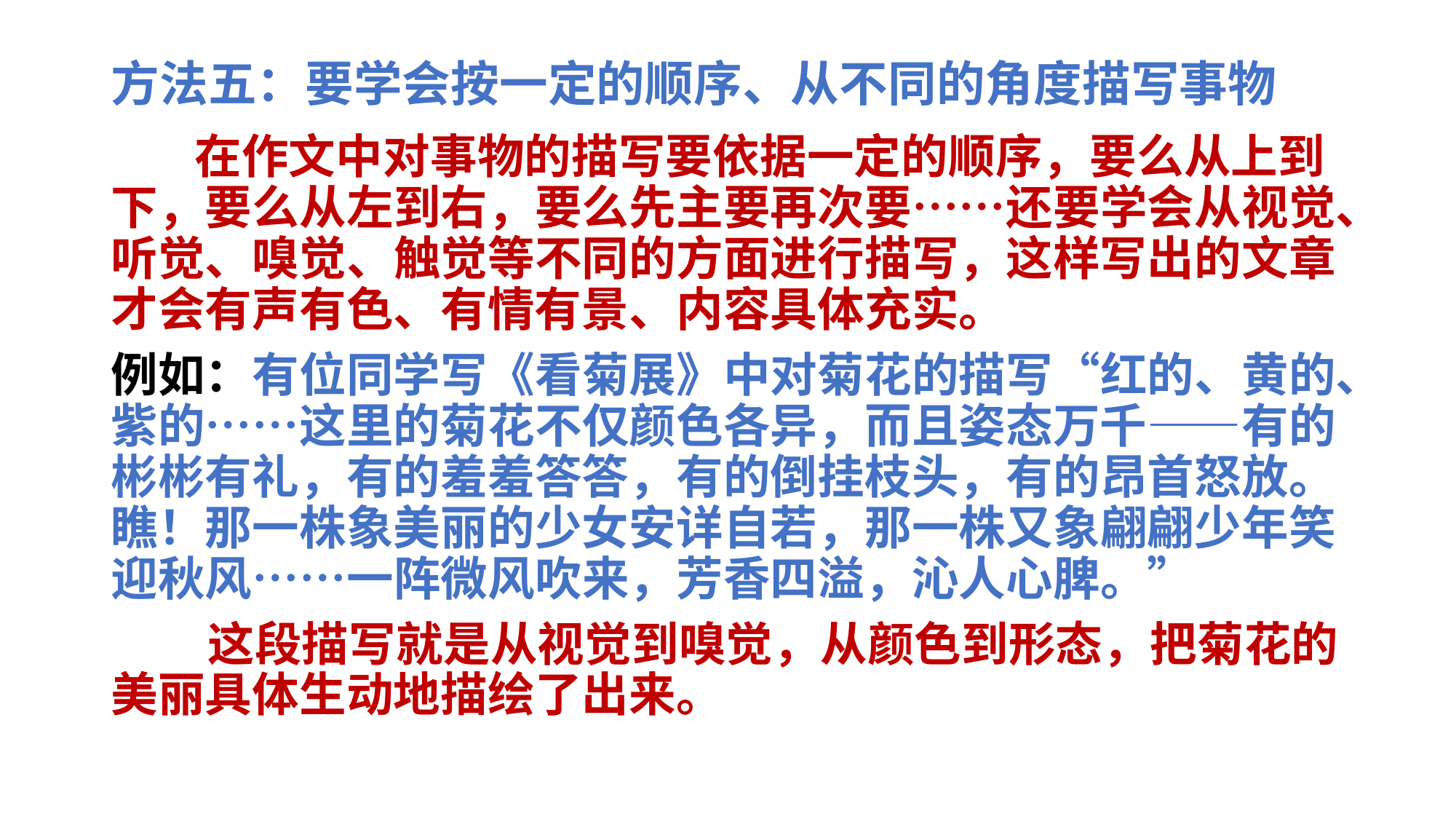

# 方法五：要学会按一定的顺序、从不同的角度描写事物
        在作文中对事物的描写要依据一定的顺序，要么从上到下，要么从左到右，要么先主要再次要……还要学会从视觉、听觉、嗅觉、触觉等不同的方面进行描写，这样写出的文章才会有声有色、有情有景、内容具体充实。
例如：有位同学写《看菊展》中对菊花的描写“红的、黄的、紫的……这里的菊花不仅颜色各异，而且姿态万千——有的彬彬有礼，有的羞羞答答，有的倒挂枝头，有的昂首怒放。瞧！那一株象美丽的少女安详自若，那一株又象翩翩少年笑迎秋风……一阵微风吹来，芳香四溢，沁人心脾。”
        这段描写就是从视觉到嗅觉，从颜色到形态，把菊花的美丽具体生动地描绘了出来。